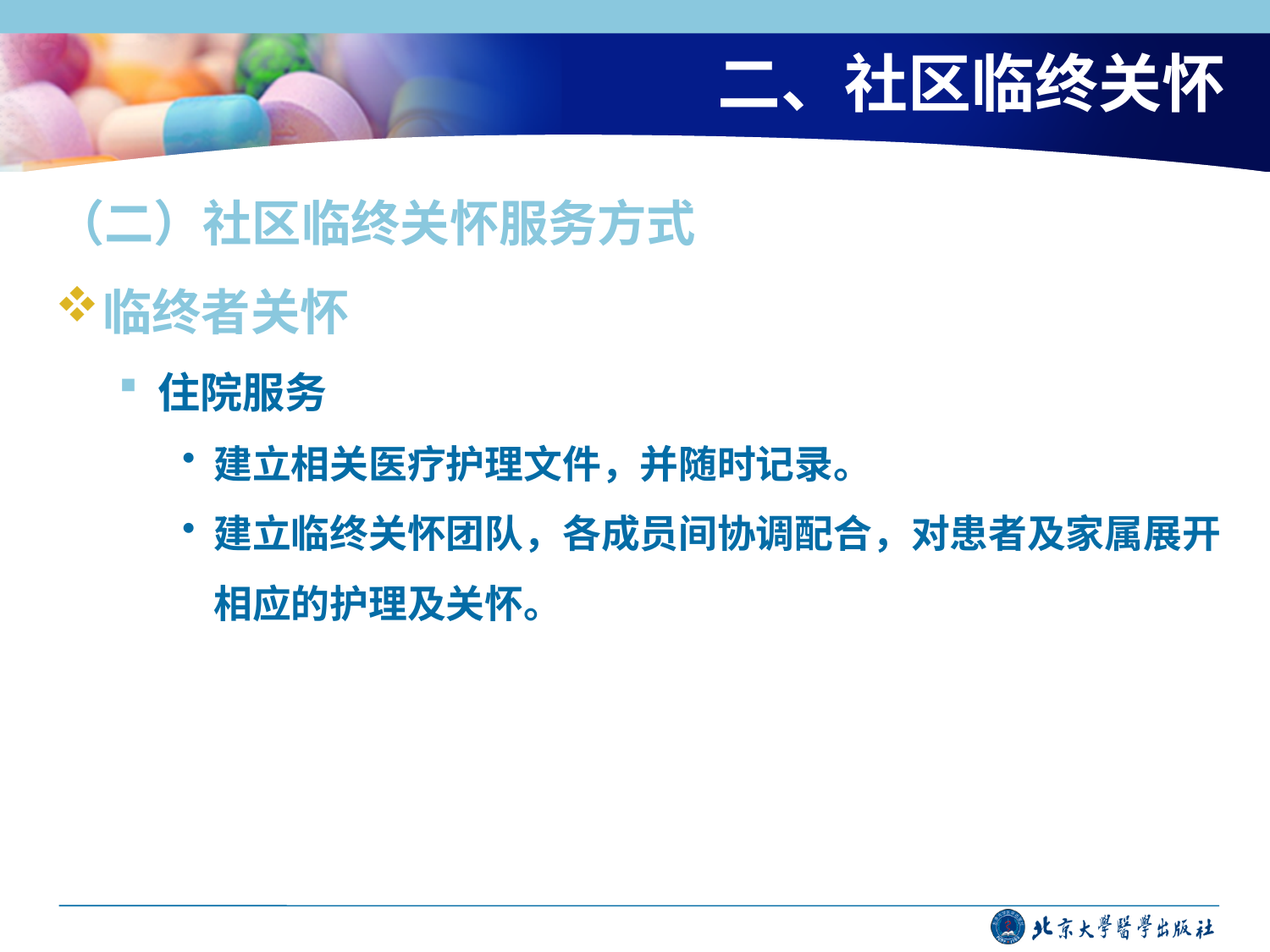

# 二、社区临终关怀
（二）社区临终关怀服务方式
临终者关怀
住院服务
建立相关医疗护理文件，并随时记录。
建立临终关怀团队，各成员间协调配合，对患者及家属展开相应的护理及关怀。